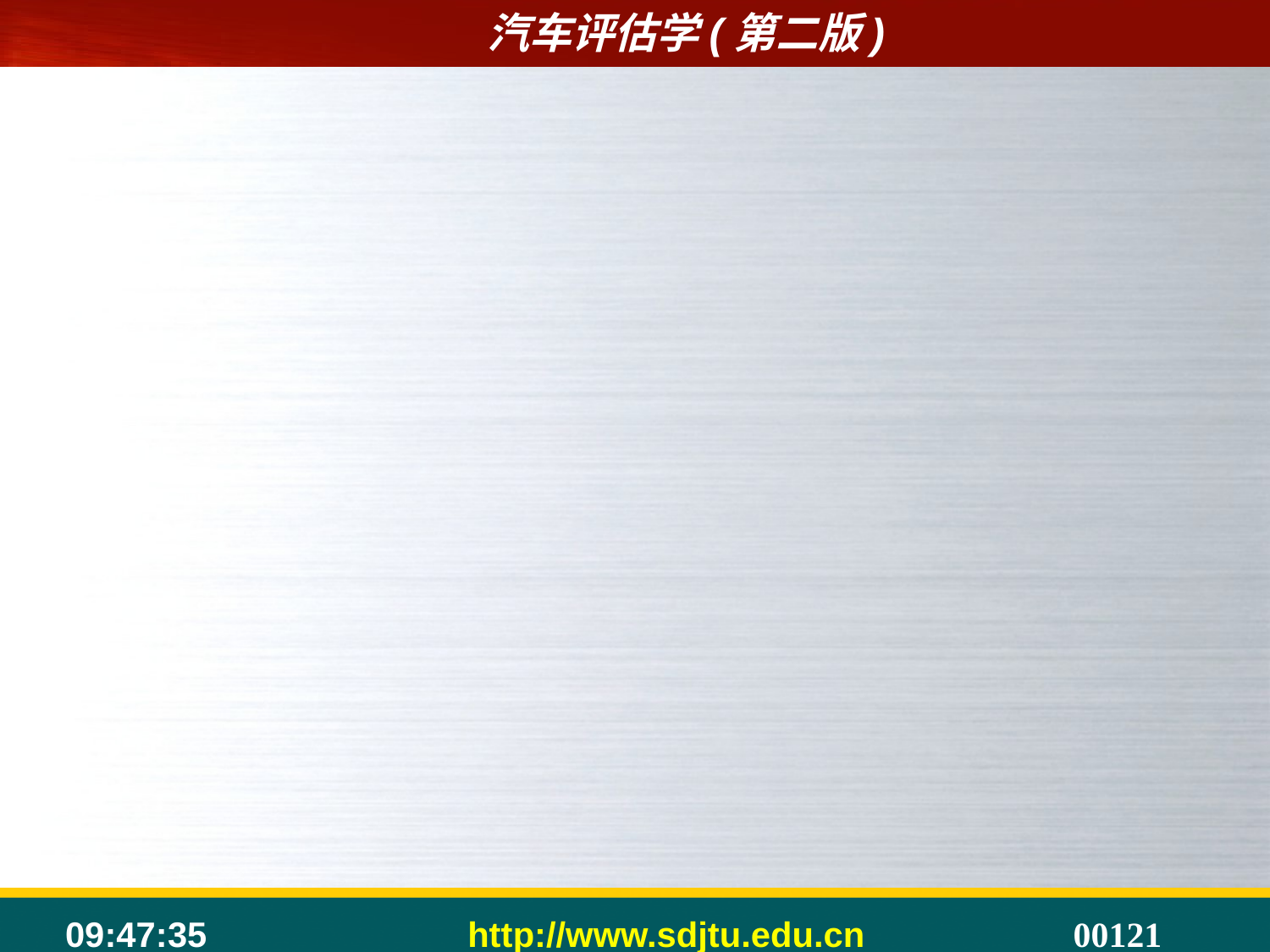

#
2．规定行驶里程与累计行驶里程
	（1）规定行驶里程。
	车辆规定行驶里程是指《机动车强制报废标准规定》中建议的该车型的行驶里程。各种类型汽车规定行驶里程应按2012年出台的《机动车强制报废标准规定》执行。
	行驶里程更真实地反映了二手车使用强度及使用过程中实际的物理损耗。它反映了二手车使用强度对其成新率的影响，总的行驶里程越大，车辆的实际有形损耗也越大。
	（2）累计行驶里程。
	二手车累计行驶里程是指被评估二手车从登机注册开始使用到评估基准时所行驶的总里程数。
3．前提条件
	行驶里程法计算成新率的前提是车辆里程表的记录必须是原始的，不能被人为的更改或更换。